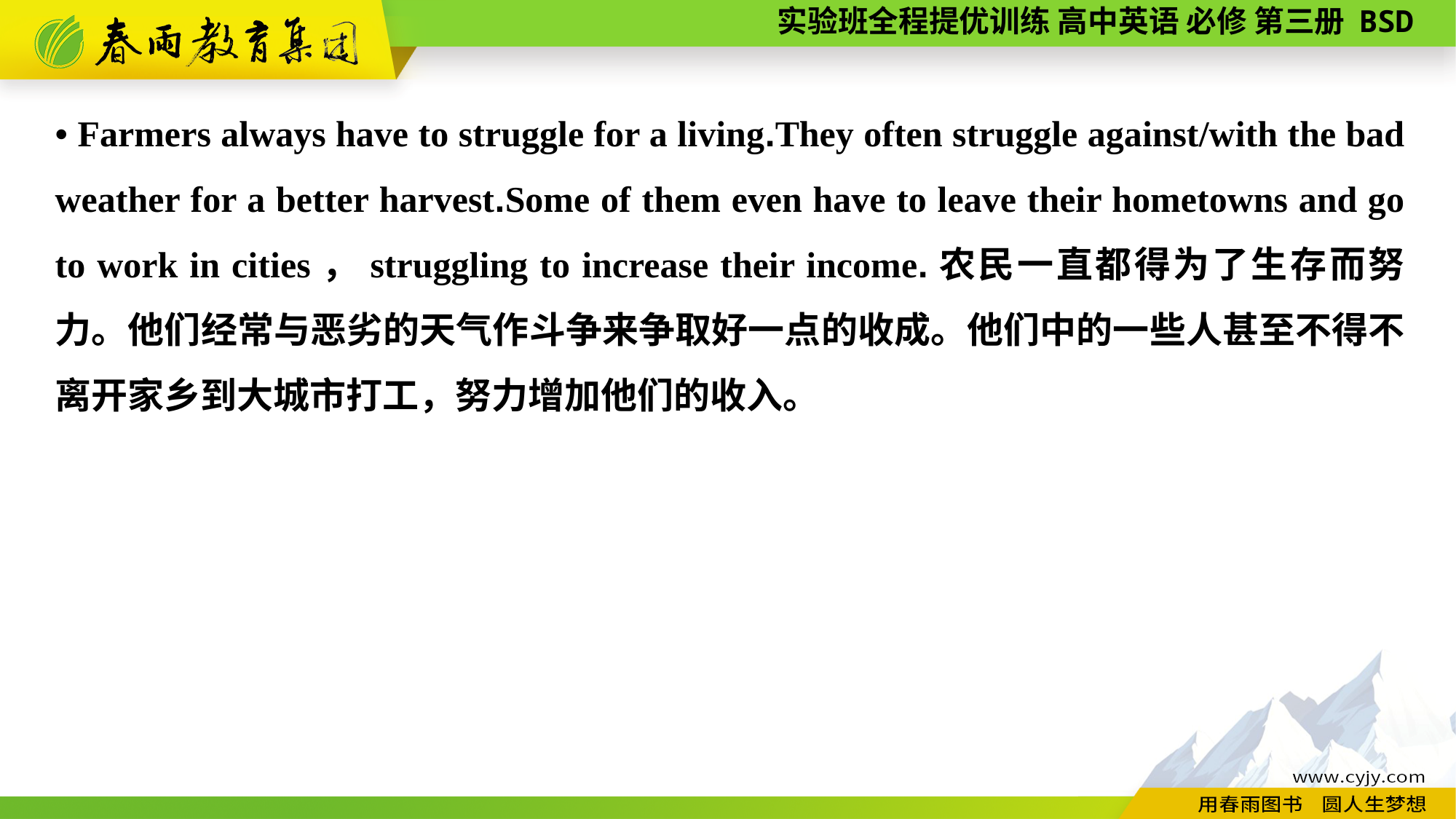

• Farmers always have to struggle for a living.They often struggle against/with the bad weather for a better harvest.Some of them even have to leave their hometowns and go to work in cities，struggling to increase their income.农民一直都得为了生存而努力。他们经常与恶劣的天气作斗争来争取好一点的收成。他们中的一些人甚至不得不离开家乡到大城市打工，努力增加他们的收入。